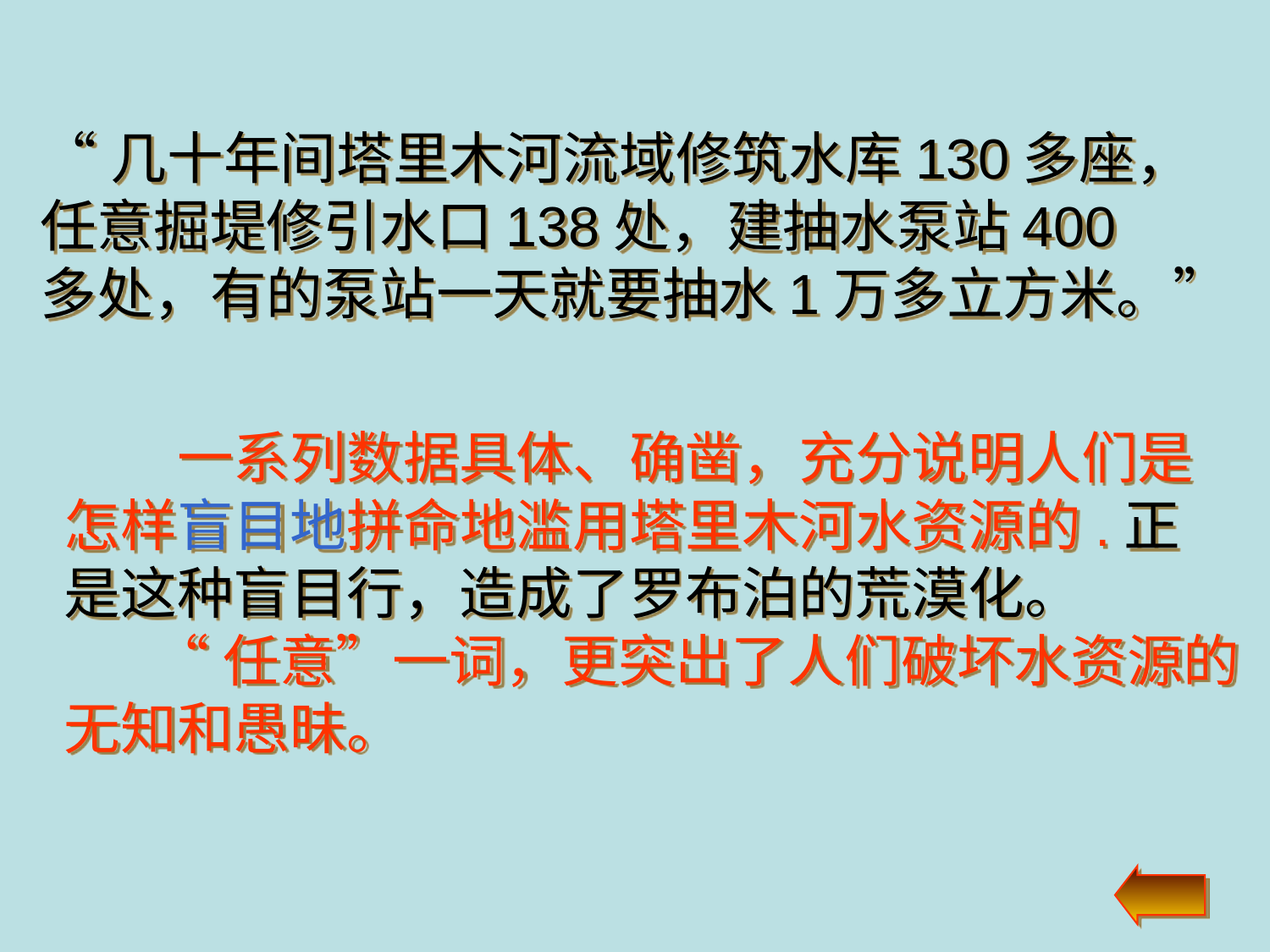

“几十年间塔里木河流域修筑水库130多座，
任意掘堤修引水口138处，建抽水泵站400
多处，有的泵站一天就要抽水1万多立方米。”
　　一系列数据具体、确凿，充分说明人们是
怎样盲目地拼命地滥用塔里木河水资源的.正
是这种盲目行，造成了罗布泊的荒漠化。
       “任意”一词，更突出了人们破坏水资源的
无知和愚昧。